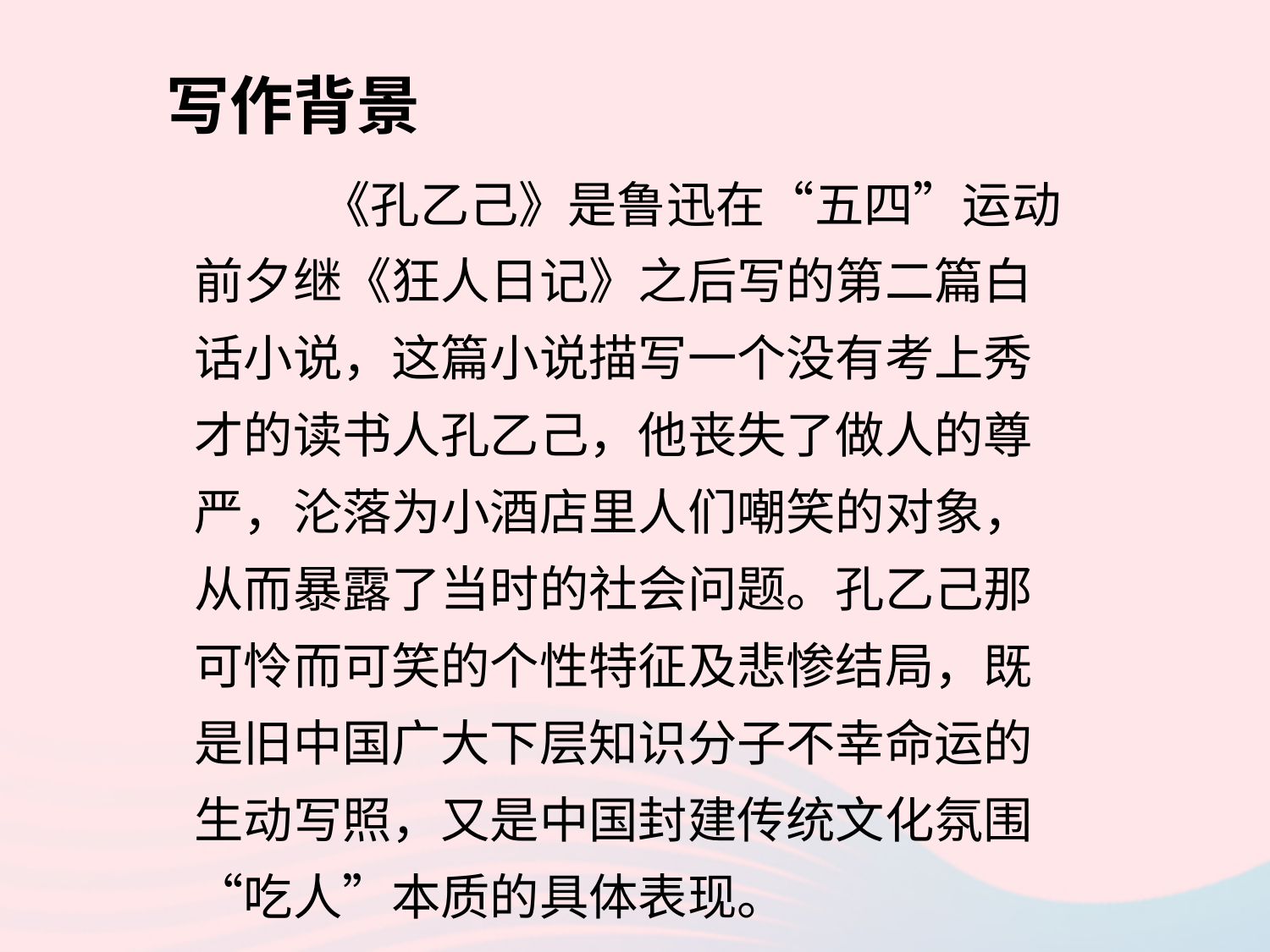

写作背景
	《孔乙己》是鲁迅在“五四”运动前夕继《狂人日记》之后写的第二篇白话小说，这篇小说描写一个没有考上秀才的读书人孔乙己，他丧失了做人的尊严，沦落为小酒店里人们嘲笑的对象，从而暴露了当时的社会问题。孔乙己那可怜而可笑的个性特征及悲惨结局，既是旧中国广大下层知识分子不幸命运的生动写照，又是中国封建传统文化氛围“吃人”本质的具体表现。